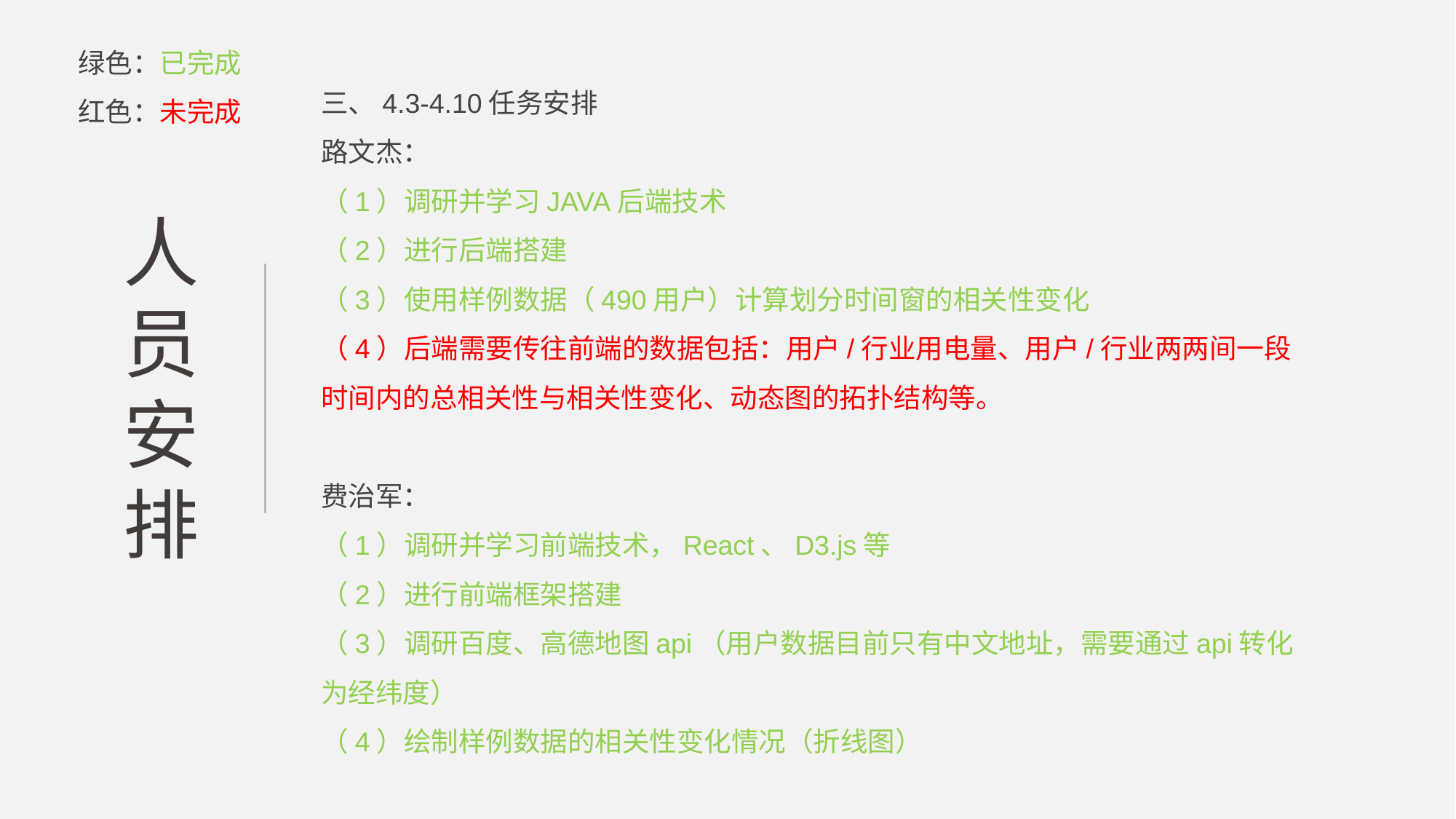

绿色：已完成
红色：未完成
三、4.3-4.10任务安排
路文杰：
（1）调研并学习JAVA后端技术
（2）进行后端搭建
（3）使用样例数据（490用户）计算划分时间窗的相关性变化
（4）后端需要传往前端的数据包括：用户/行业用电量、用户/行业两两间一段时间内的总相关性与相关性变化、动态图的拓扑结构等。

费治军：
（1）调研并学习前端技术，React、D3.js等
（2）进行前端框架搭建
（3）调研百度、高德地图api（用户数据目前只有中文地址，需要通过api转化为经纬度）
（4）绘制样例数据的相关性变化情况（折线图）

人员安排